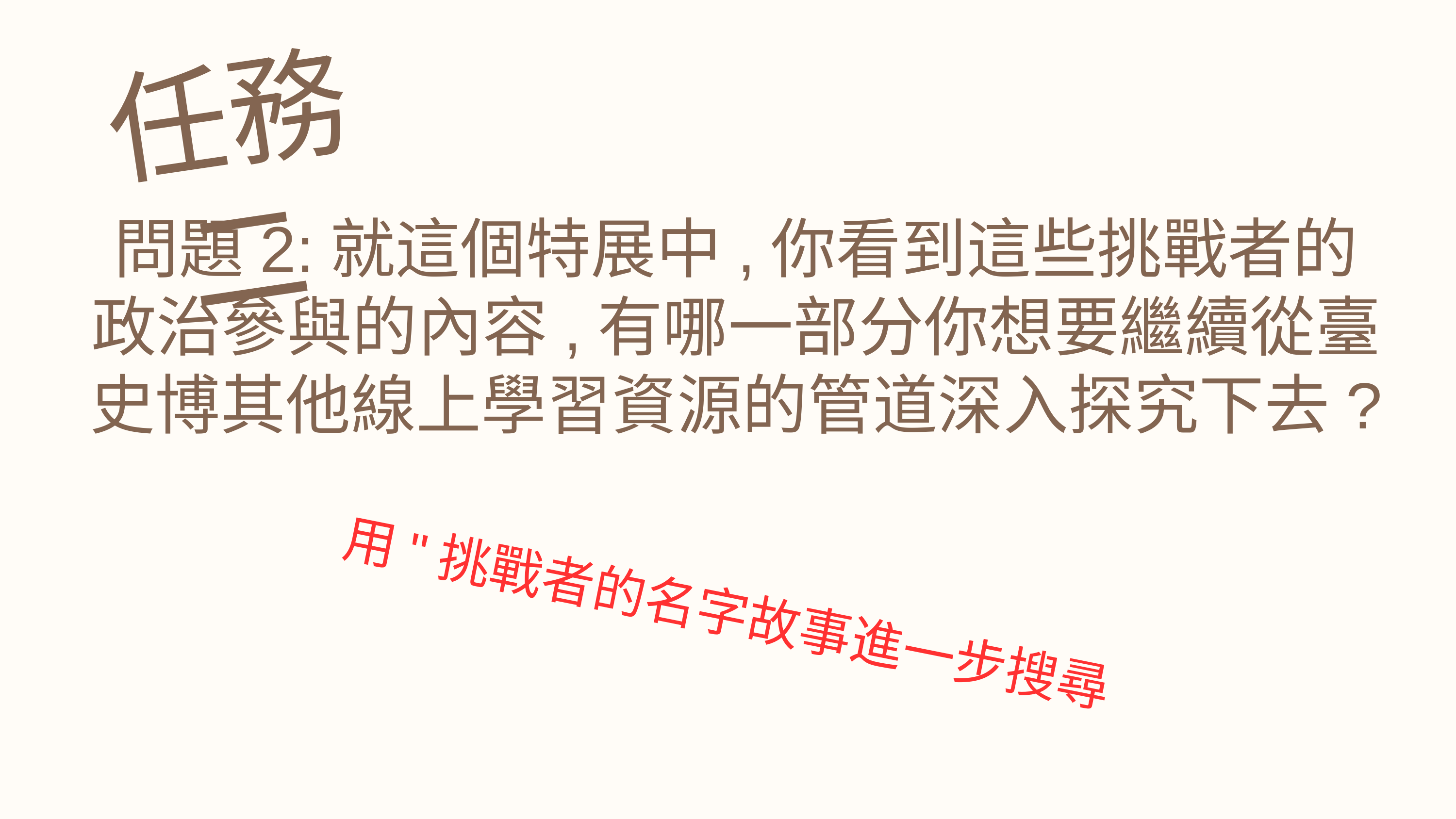

任務二
問題2:就這個特展中,你看到這些挑戰者的政治參與的內容,有哪一部分你想要繼續從臺史博其他線上學習資源的管道深入探究下去?
用"挑戰者的名字故事進一步搜尋